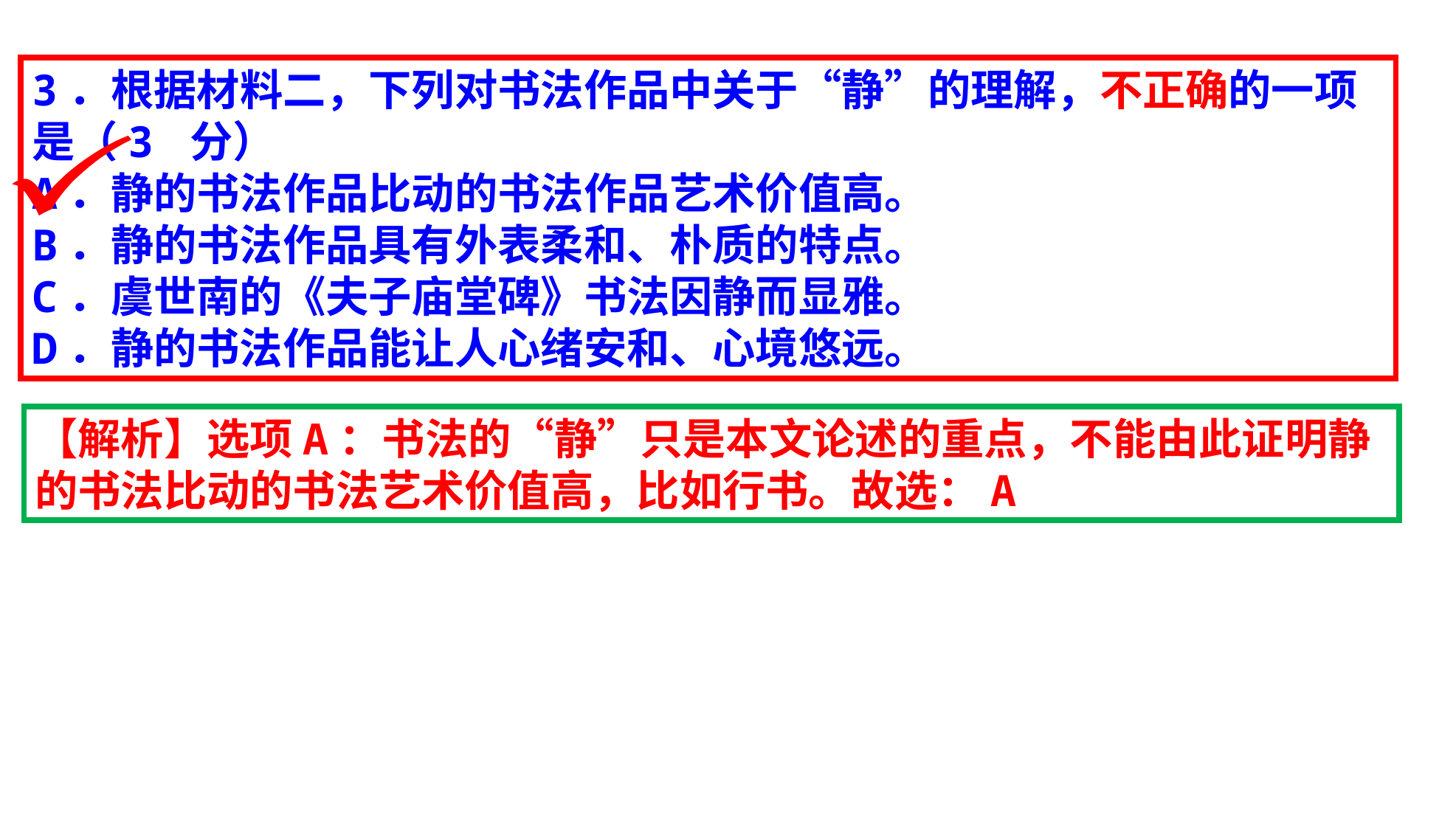

3．根据材料二，下列对书法作品中关于“静”的理解，不正确的一项是（3 分）
A．静的书法作品比动的书法作品艺术价值高。
B．静的书法作品具有外表柔和、朴质的特点。
C．虞世南的《夫子庙堂碑》书法因静而显雅。
D．静的书法作品能让人心绪安和、心境悠远。

【解析】选项A：书法的“静”只是本文论述的重点，不能由此证明静的书法比动的书法艺术价值高，比如行书。故选：A